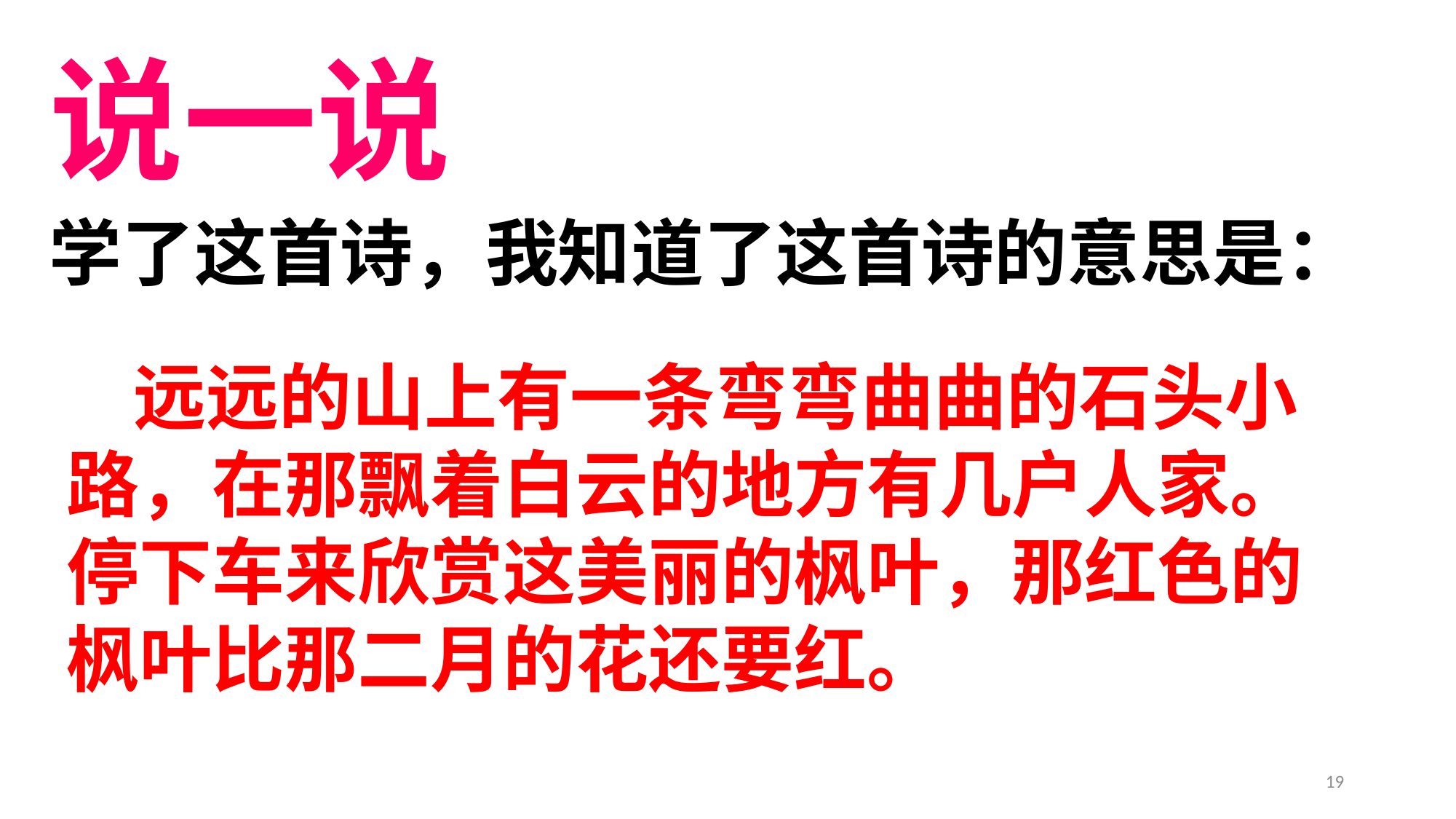

说一说
学了这首诗，我知道了这首诗的意思是：
   远远的山上有一条弯弯曲曲的石头小路，在那飘着白云的地方有几户人家。停下车来欣赏这美丽的枫叶，那红色的枫叶比那二月的花还要红。

19